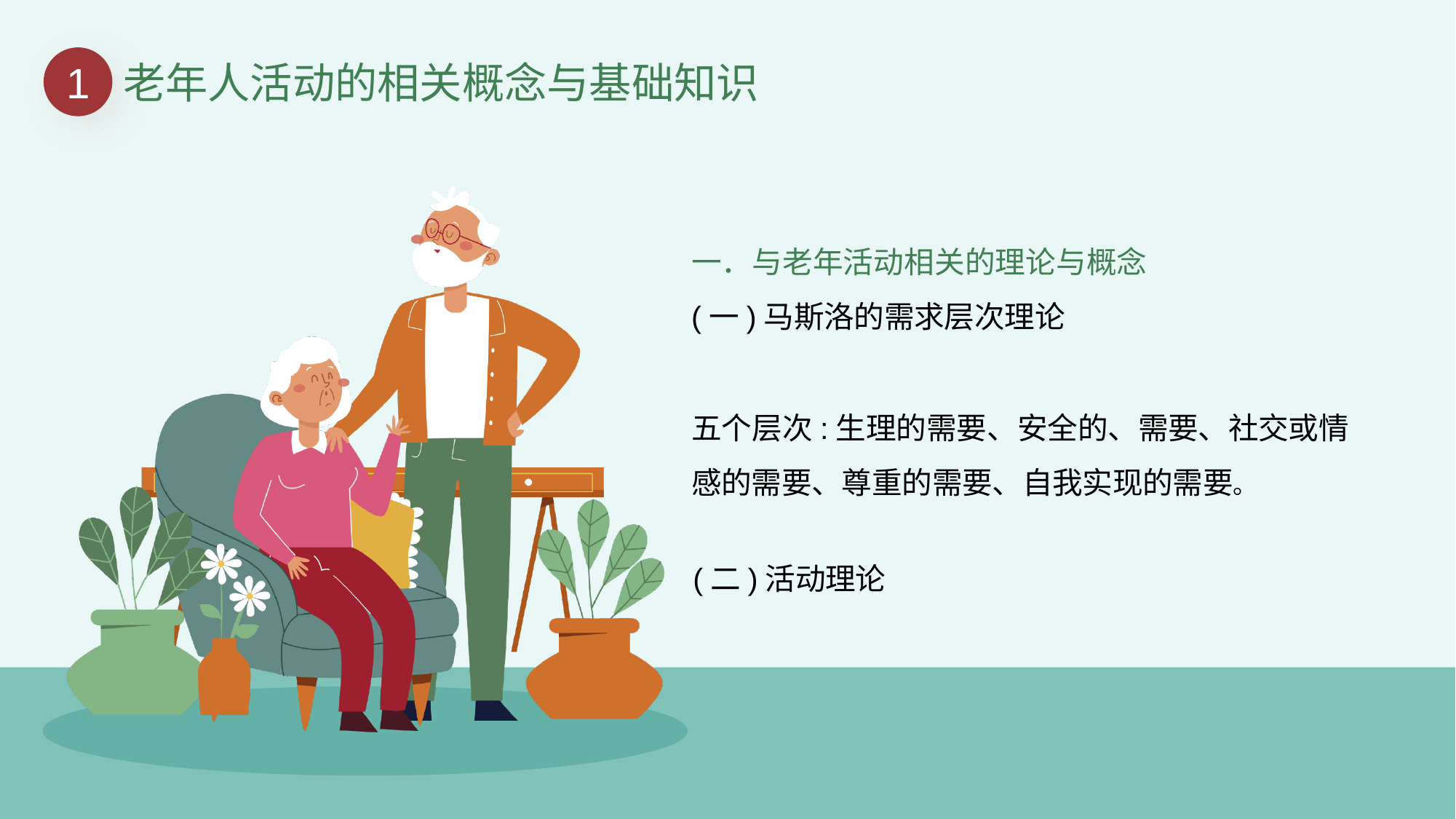

1
老年人活动的相关概念与基础知识

一．与老年活动相关的理论与概念
(一)马斯洛的需求层次理论
五个层次:生理的需要、安全的、需要、社交或情感的需要、尊重的需要、自我实现的需要。
(二)活动理论